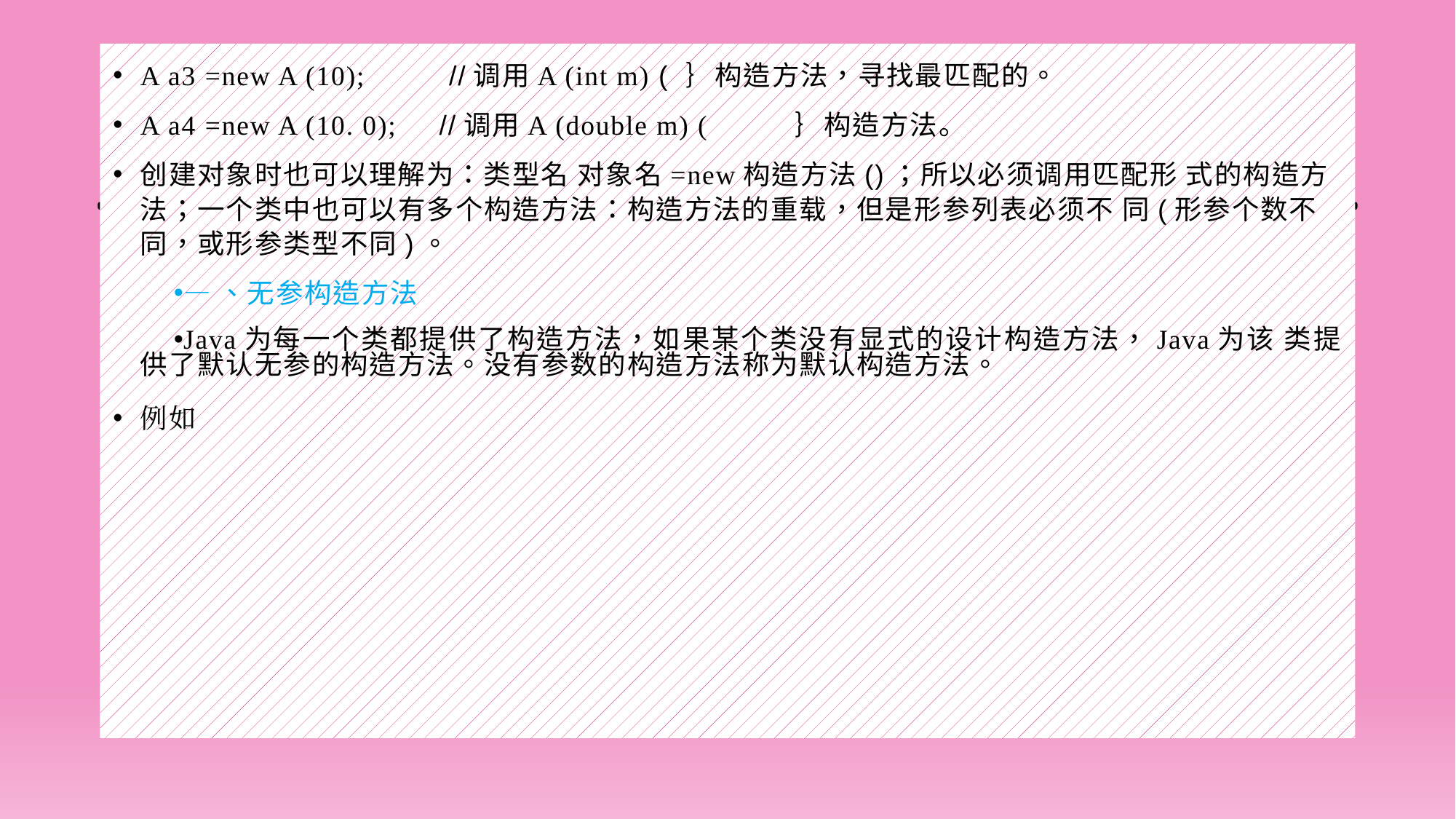

#
A a3 =new A (10);          //调用A (int m) (	｝构造方法，寻找最匹配的。
A a4 =new A (10. 0);     //调用A (double m) (	｝构造方法。
创建对象时也可以理解为：类型名 对象名=new构造方法()；所以必须调用匹配形 式的构造方法；一个类中也可以有多个构造方法：构造方法的重载，但是形参列表必须不 同(形参个数不同，或形参类型不同)。
—、无参构造方法
Java为每一个类都提供了构造方法，如果某个类没有显式的设计构造方法，Java为该 类提供了默认无参的构造方法。没有参数的构造方法称为默认构造方法。
例如